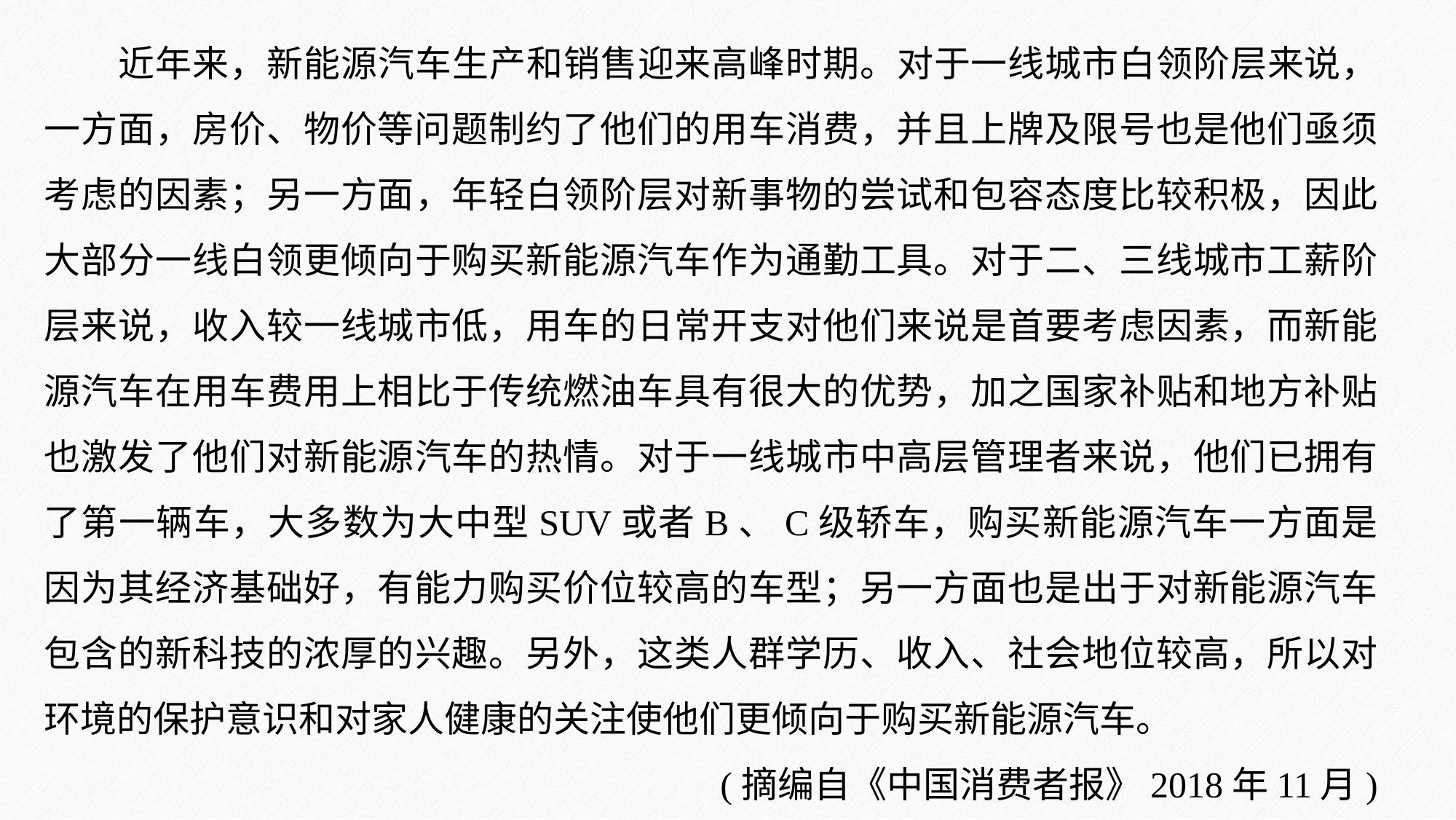

近年来，新能源汽车生产和销售迎来高峰时期。对于一线城市白领阶层来说，一方面，房价、物价等问题制约了他们的用车消费，并且上牌及限号也是他们亟须考虑的因素；另一方面，年轻白领阶层对新事物的尝试和包容态度比较积极，因此大部分一线白领更倾向于购买新能源汽车作为通勤工具。对于二、三线城市工薪阶层来说，收入较一线城市低，用车的日常开支对他们来说是首要考虑因素，而新能源汽车在用车费用上相比于传统燃油车具有很大的优势，加之国家补贴和地方补贴也激发了他们对新能源汽车的热情。对于一线城市中高层管理者来说，他们已拥有了第一辆车，大多数为大中型SUV或者B、C级轿车，购买新能源汽车一方面是因为其经济基础好，有能力购买价位较高的车型；另一方面也是出于对新能源汽车包含的新科技的浓厚的兴趣。另外，这类人群学历、收入、社会地位较高，所以对环境的保护意识和对家人健康的关注使他们更倾向于购买新能源汽车。
(摘编自《中国消费者报》2018年11月)